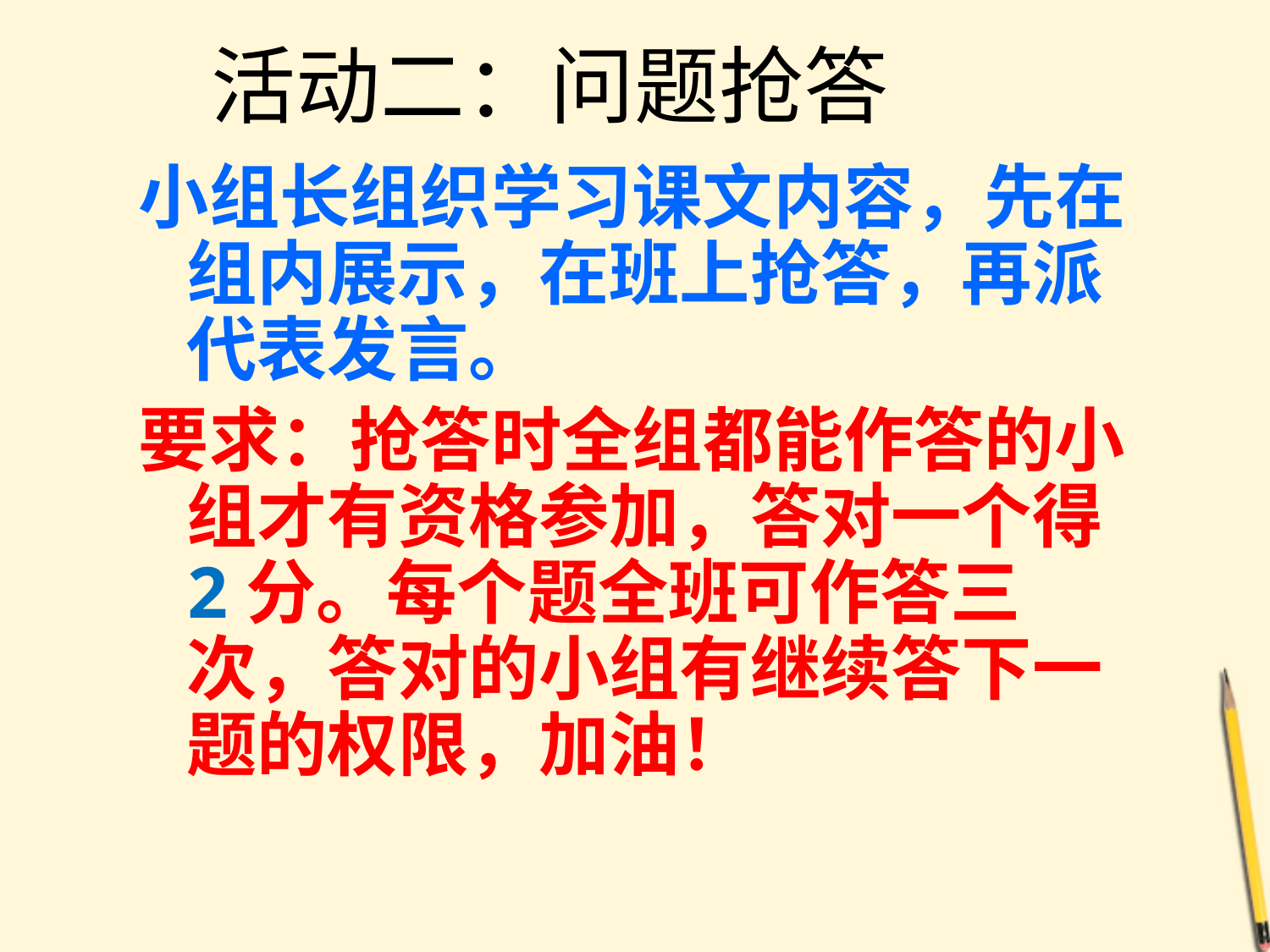

活动二：问题抢答
小组长组织学习课文内容，先在组内展示，在班上抢答，再派代表发言。
要求：抢答时全组都能作答的小组才有资格参加，答对一个得2分。每个题全班可作答三次，答对的小组有继续答下一题的权限，加油！